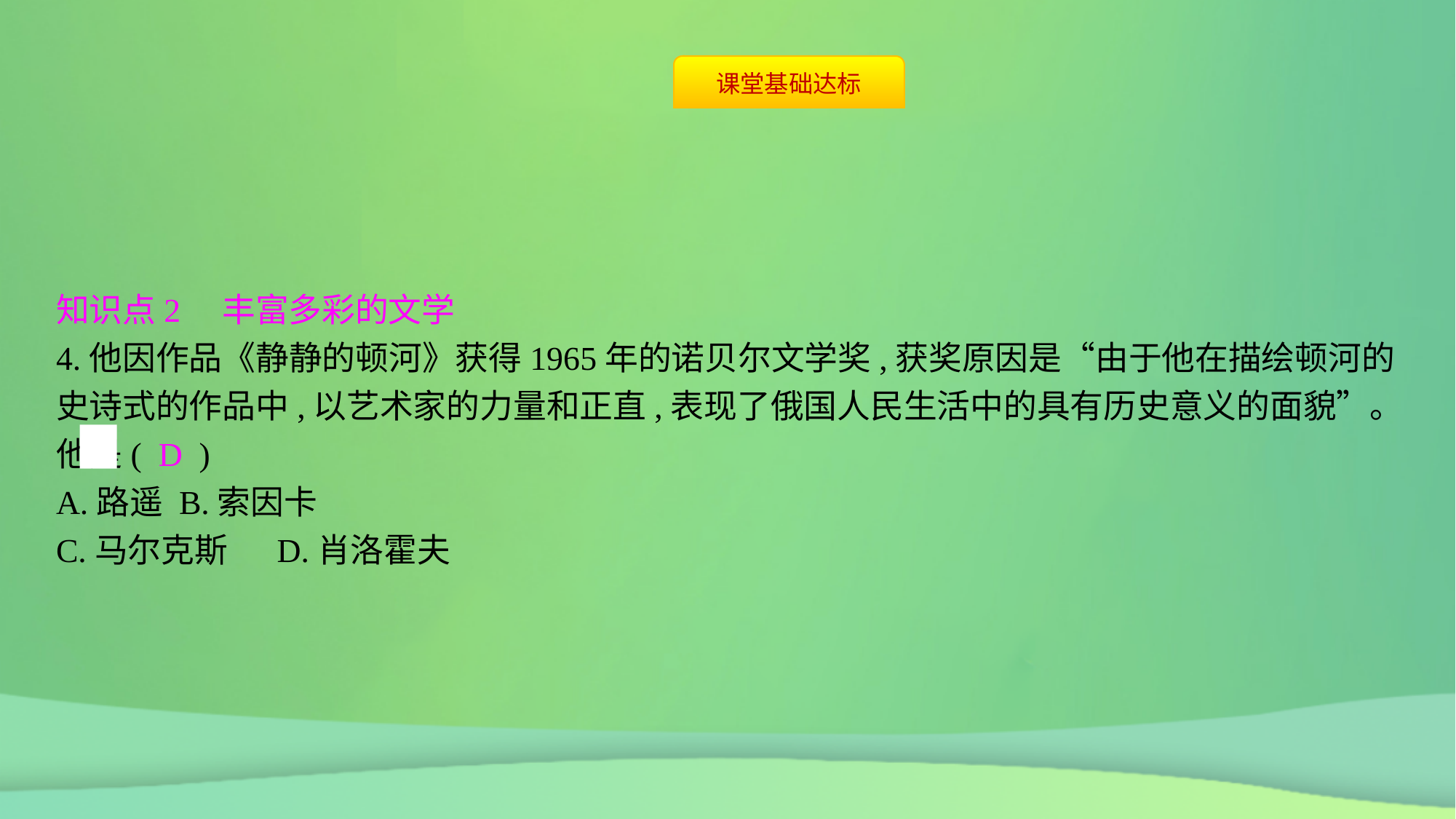

知识点2　丰富多彩的文学
4.他因作品《静静的顿河》获得1965年的诺贝尔文学奖,获奖原因是“由于他在描绘顿河的史诗式的作品中,以艺术家的力量和正直,表现了俄国人民生活中的具有历史意义的面貌”。他是(  D  )
A.路遥	B.索因卡
C.马尔克斯	D.肖洛霍夫